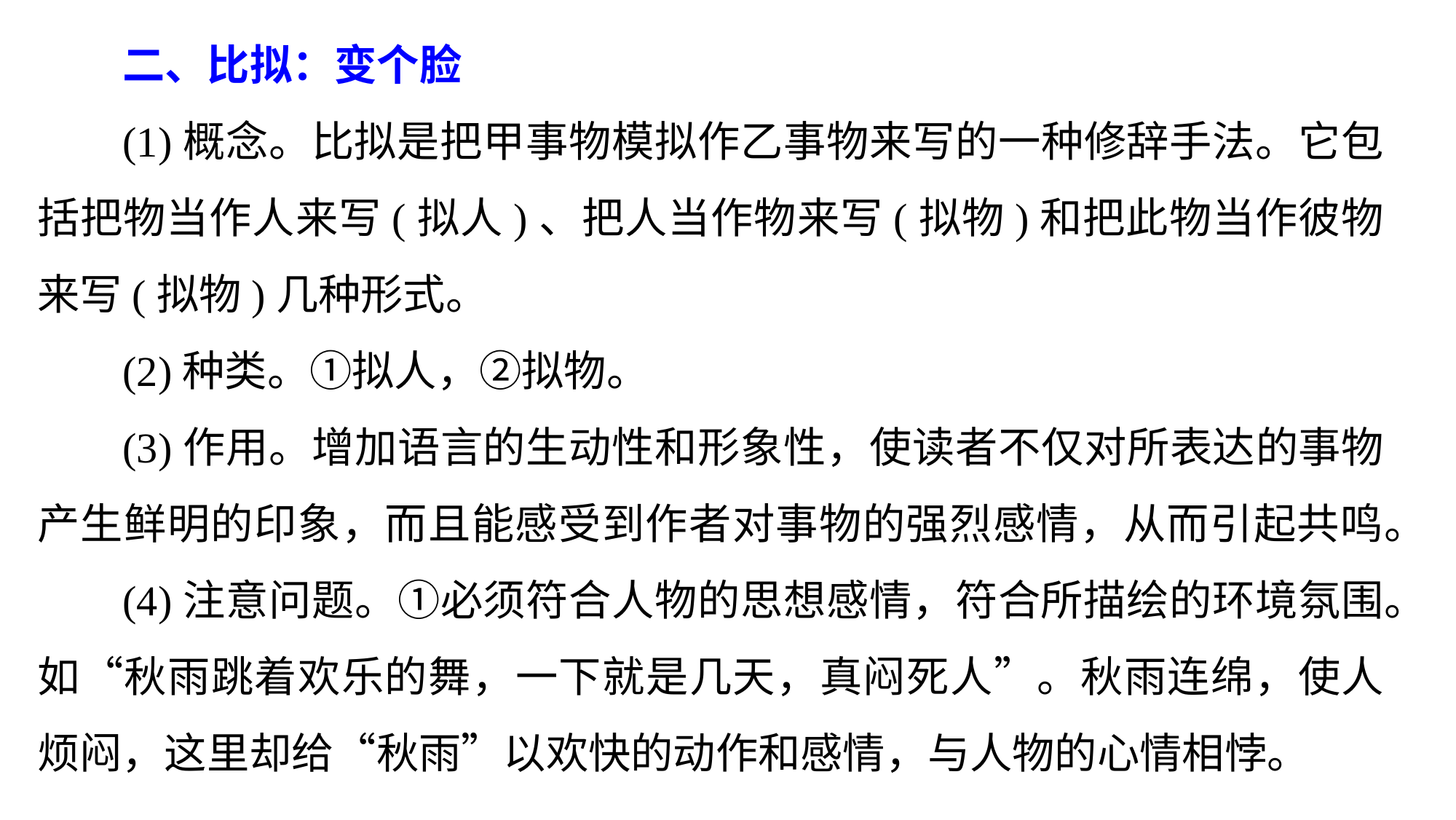

二、比拟：变个脸
(1)概念。比拟是把甲事物模拟作乙事物来写的一种修辞手法。它包括把物当作人来写(拟人)、把人当作物来写(拟物)和把此物当作彼物来写(拟物)几种形式。
(2)种类。①拟人，②拟物。
(3)作用。增加语言的生动性和形象性，使读者不仅对所表达的事物产生鲜明的印象，而且能感受到作者对事物的强烈感情，从而引起共鸣。
(4)注意问题。①必须符合人物的思想感情，符合所描绘的环境氛围。如“秋雨跳着欢乐的舞，一下就是几天，真闷死人”。秋雨连绵，使人烦闷，这里却给“秋雨”以欢快的动作和感情，与人物的心情相悖。